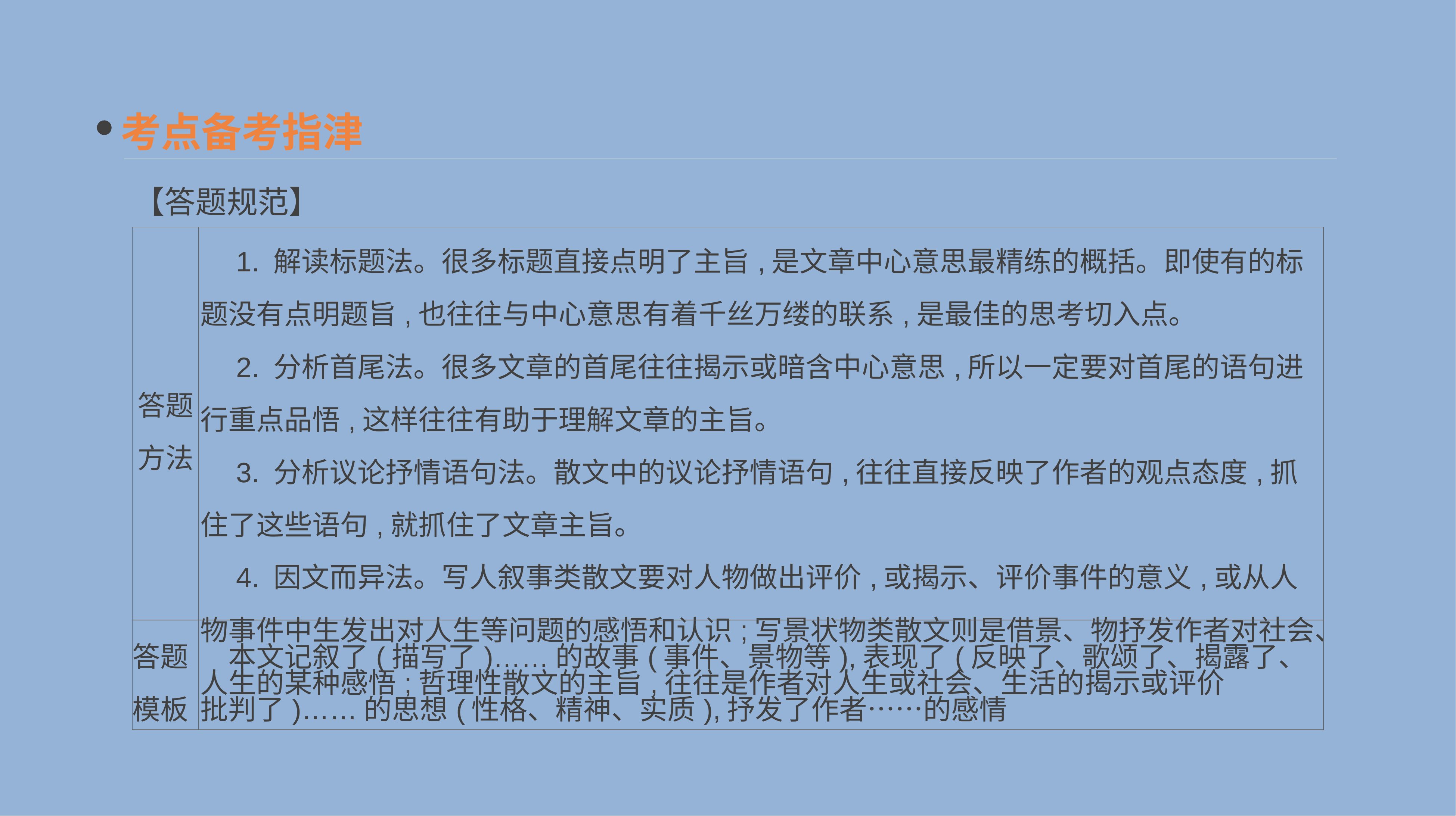

考点备考指津

【答题规范】
| 答题 方法 | 1. 解读标题法。很多标题直接点明了主旨,是文章中心意思最精练的概括。即使有的标题没有点明题旨,也往往与中心意思有着千丝万缕的联系,是最佳的思考切入点。 　2. 分析首尾法。很多文章的首尾往往揭示或暗含中心意思,所以一定要对首尾的语句进行重点品悟,这样往往有助于理解文章的主旨。 　3. 分析议论抒情语句法。散文中的议论抒情语句,往往直接反映了作者的观点态度,抓住了这些语句,就抓住了文章主旨。 　4. 因文而异法。写人叙事类散文要对人物做出评价,或揭示、评价事件的意义,或从人物事件中生发出对人生等问题的感悟和认识;写景状物类散文则是借景、物抒发作者对社会、人生的某种感悟;哲理性散文的主旨,往往是作者对人生或社会、生活的揭示或评价 |
| --- | --- |
| 答题 模板 | 本文记叙了(描写了)……的故事(事件、景物等),表现了(反映了、歌颂了、揭露了、批判了)……的思想(性格、精神、实质),抒发了作者……的感情 |